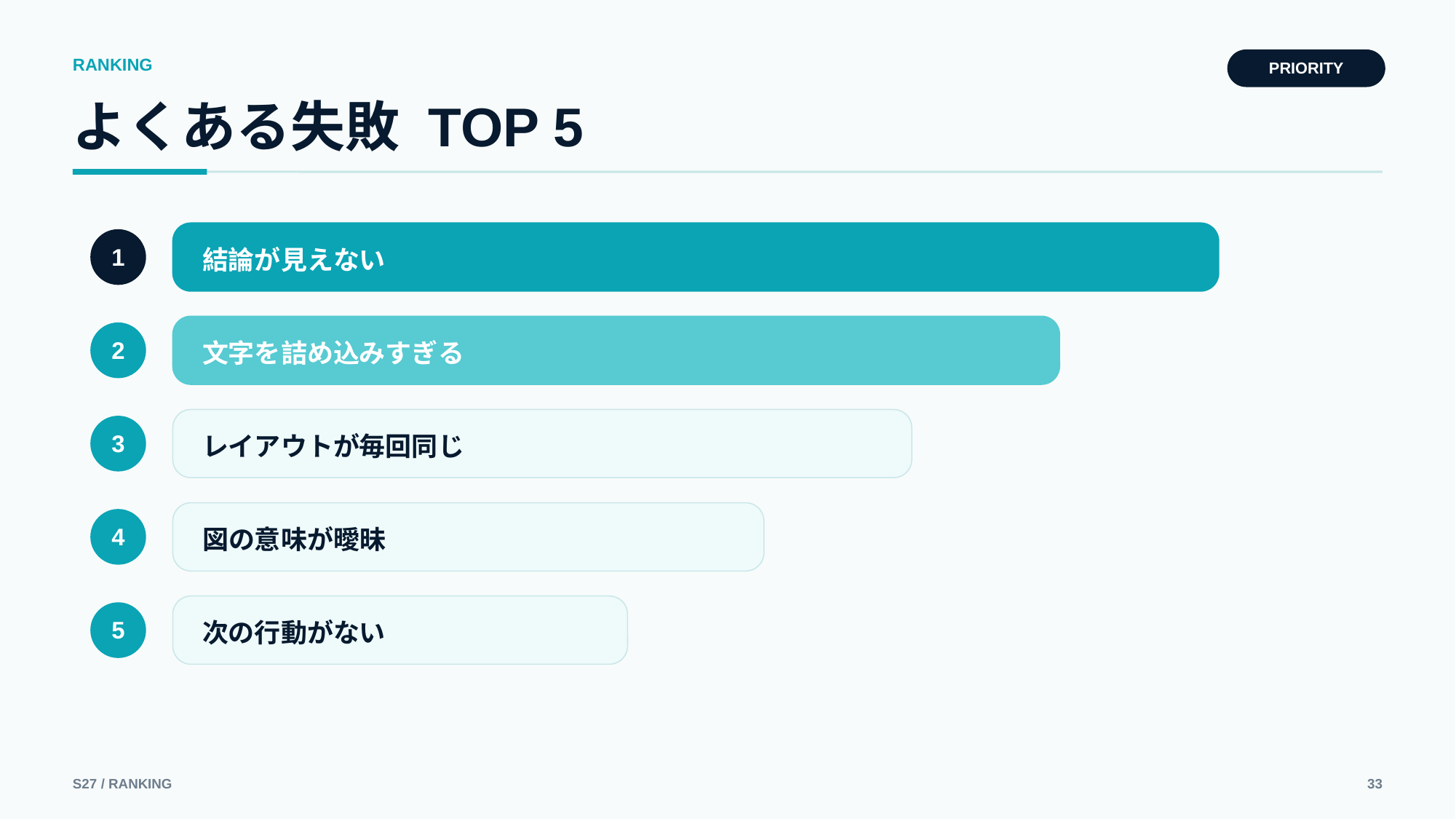

RANKING
PRIORITY
よくある失敗 TOP 5

結論が見えない
1

文字を詰め込みすぎる
2

レイアウトが毎回同じ
3

図の意味が曖昧
4

次の行動がない
5
S27 / RANKING
33